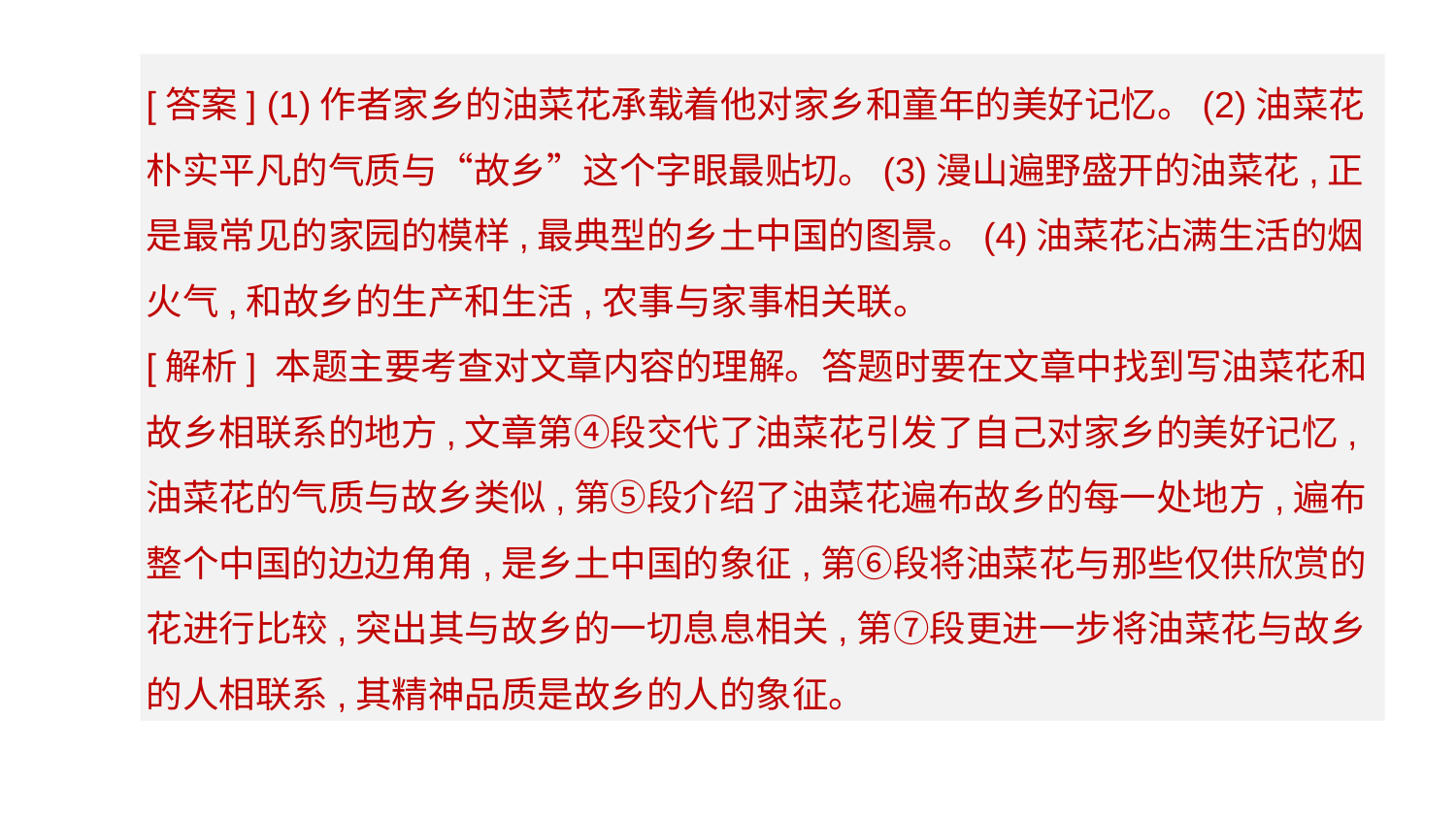

[答案] (1)作者家乡的油菜花承载着他对家乡和童年的美好记忆。(2)油菜花朴实平凡的气质与“故乡”这个字眼最贴切。(3)漫山遍野盛开的油菜花,正是最常见的家园的模样,最典型的乡土中国的图景。(4)油菜花沾满生活的烟火气,和故乡的生产和生活,农事与家事相关联。
[解析] 本题主要考查对文章内容的理解。答题时要在文章中找到写油菜花和故乡相联系的地方,文章第④段交代了油菜花引发了自己对家乡的美好记忆,油菜花的气质与故乡类似,第⑤段介绍了油菜花遍布故乡的每一处地方,遍布整个中国的边边角角,是乡土中国的象征,第⑥段将油菜花与那些仅供欣赏的花进行比较,突出其与故乡的一切息息相关,第⑦段更进一步将油菜花与故乡的人相联系,其精神品质是故乡的人的象征。